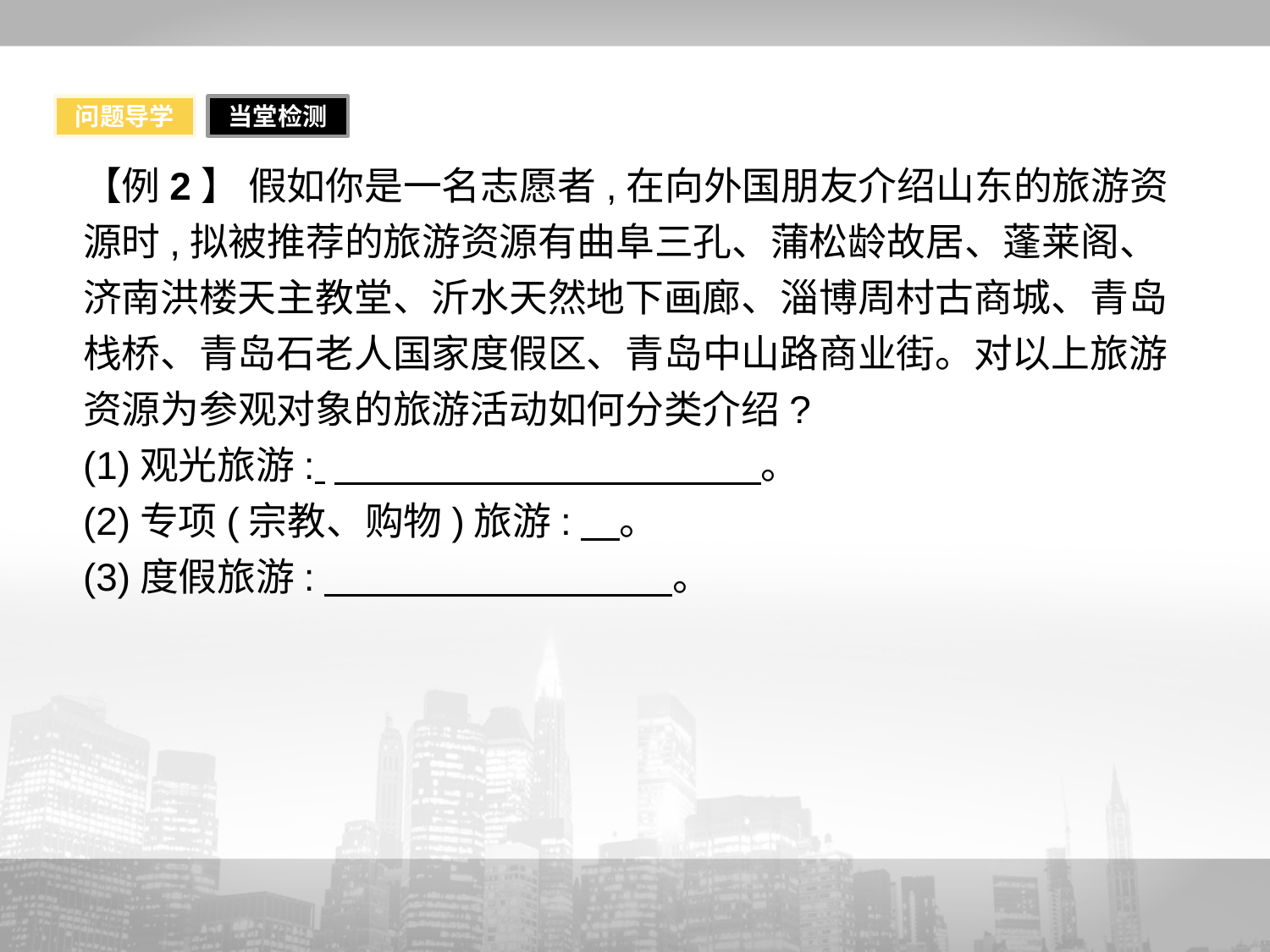

问题导学
当堂检测
【例2】 假如你是一名志愿者,在向外国朋友介绍山东的旅游资源时,拟被推荐的旅游资源有曲阜三孔、蒲松龄故居、蓬莱阁、济南洪楼天主教堂、沂水天然地下画廊、淄博周村古商城、青岛栈桥、青岛石老人国家度假区、青岛中山路商业街。对以上旅游资源为参观对象的旅游活动如何分类介绍?
(1)观光旅游: 　　　　　　　　　　　。
(2)专项(宗教、购物)旅游:　。
(3)度假旅游:　　　　　　　　　。